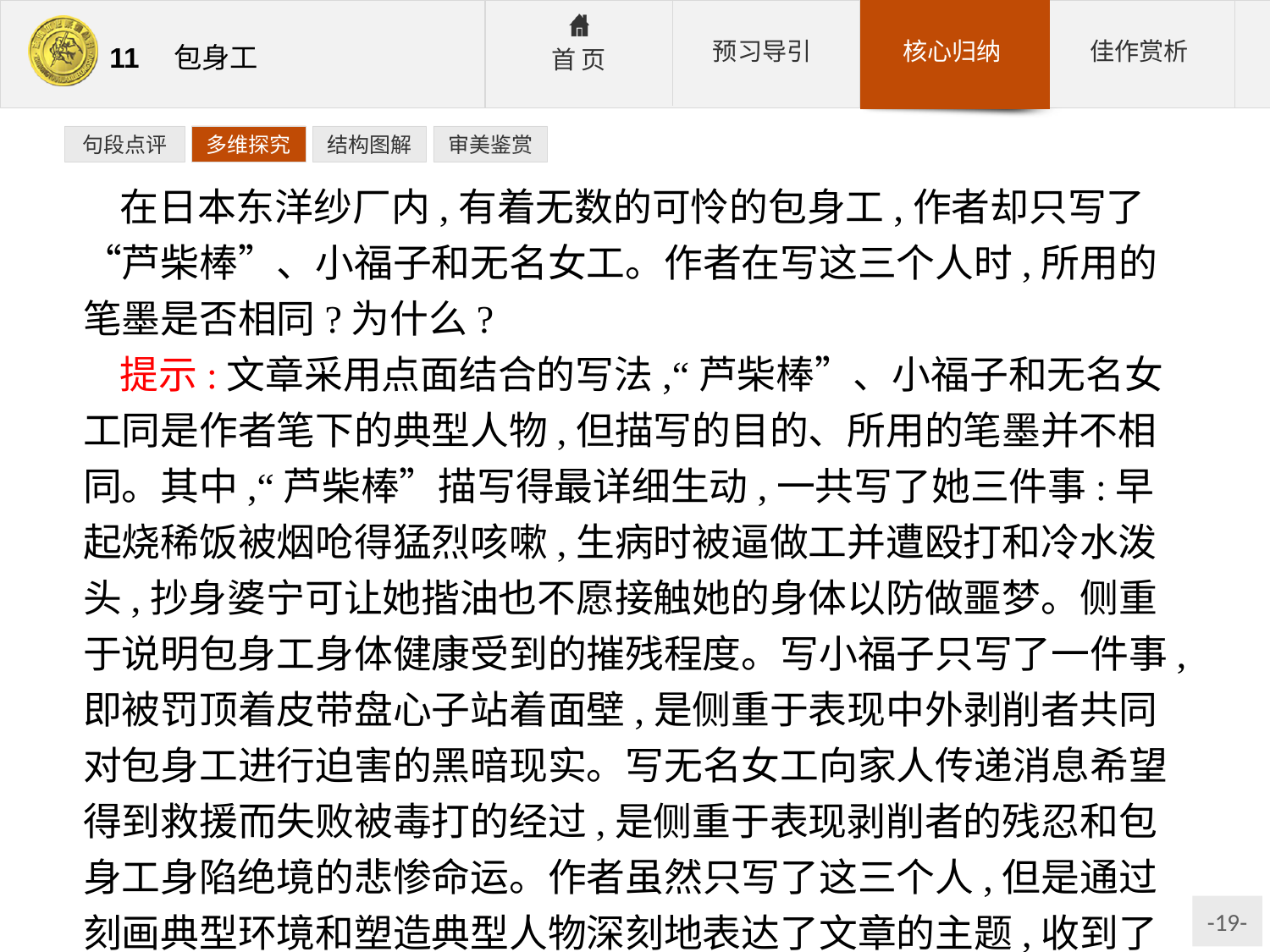

句段点评
多维探究
结构图解
审美鉴赏
在日本东洋纱厂内,有着无数的可怜的包身工,作者却只写了“芦柴棒”、小福子和无名女工。作者在写这三个人时,所用的笔墨是否相同?为什么?
提示:文章采用点面结合的写法,“芦柴棒”、小福子和无名女工同是作者笔下的典型人物,但描写的目的、所用的笔墨并不相同。其中,“芦柴棒”描写得最详细生动,一共写了她三件事:早起烧稀饭被烟呛得猛烈咳嗽,生病时被逼做工并遭殴打和冷水泼头,抄身婆宁可让她揩油也不愿接触她的身体以防做噩梦。侧重于说明包身工身体健康受到的摧残程度。写小福子只写了一件事,即被罚顶着皮带盘心子站着面壁,是侧重于表现中外剥削者共同对包身工进行迫害的黑暗现实。写无名女工向家人传递消息希望得到救援而失败被毒打的经过,是侧重于表现剥削者的残忍和包身工身陷绝境的悲惨命运。作者虽然只写了这三个人,但是通过刻画典型环境和塑造典型人物深刻地表达了文章的主题,收到了事半功倍的效果。